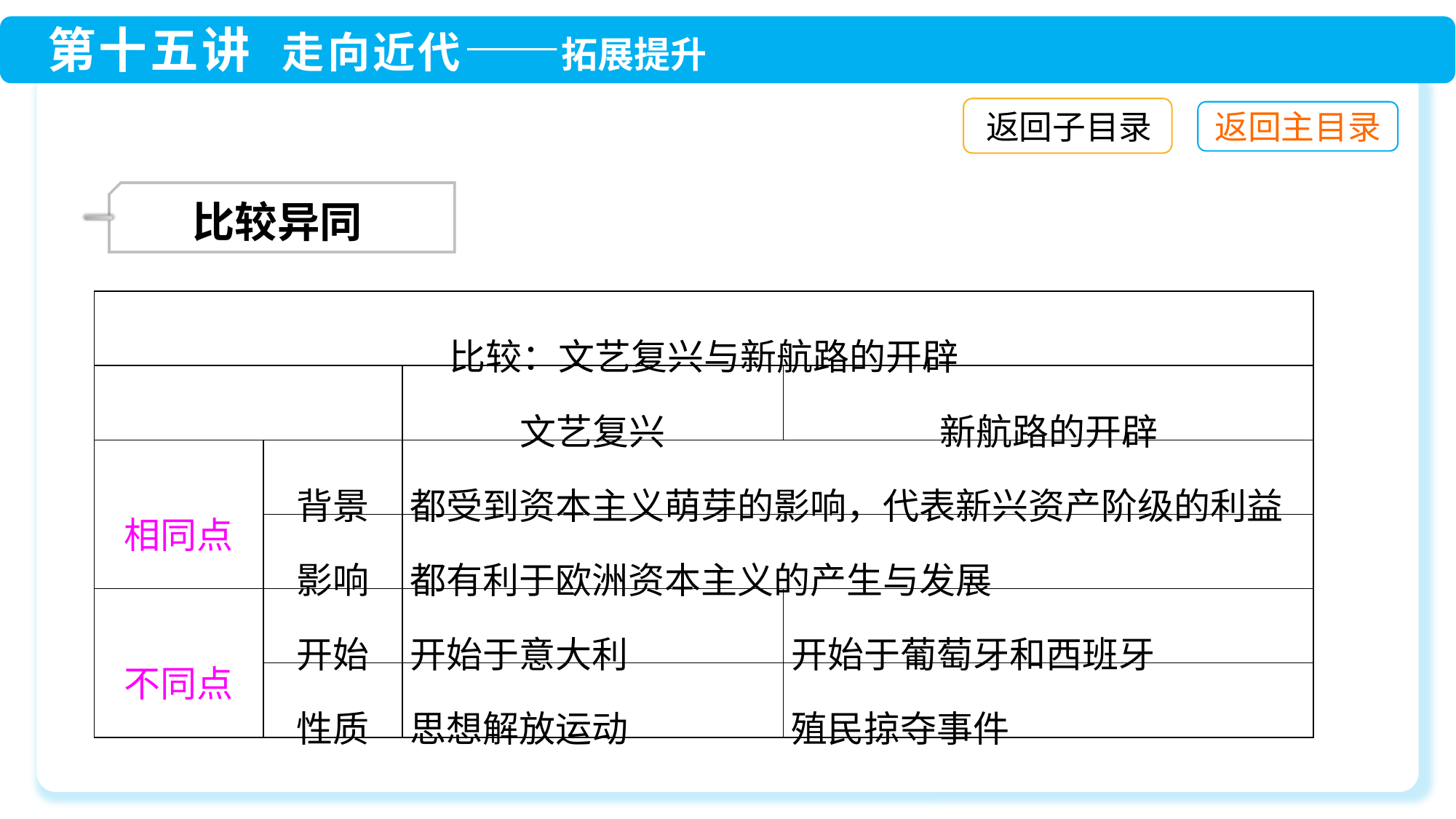

返回子目录
 比较异同

| 比较：文艺复兴与新航路的开辟 |  |  |  |
| --- | --- | --- | --- |
|  |  | 文艺复兴 | 新航路的开辟 |
| 相同点 | 背景 | 都受到资本主义萌芽的影响，代表新兴资产阶级的利益 |  |
|  | 影响 | 都有利于欧洲资本主义的产生与发展 |  |
| 不同点 | 开始 | 开始于意大利 | 开始于葡萄牙和西班牙 |
|  | 性质 | 思想解放运动 | 殖民掠夺事件 |